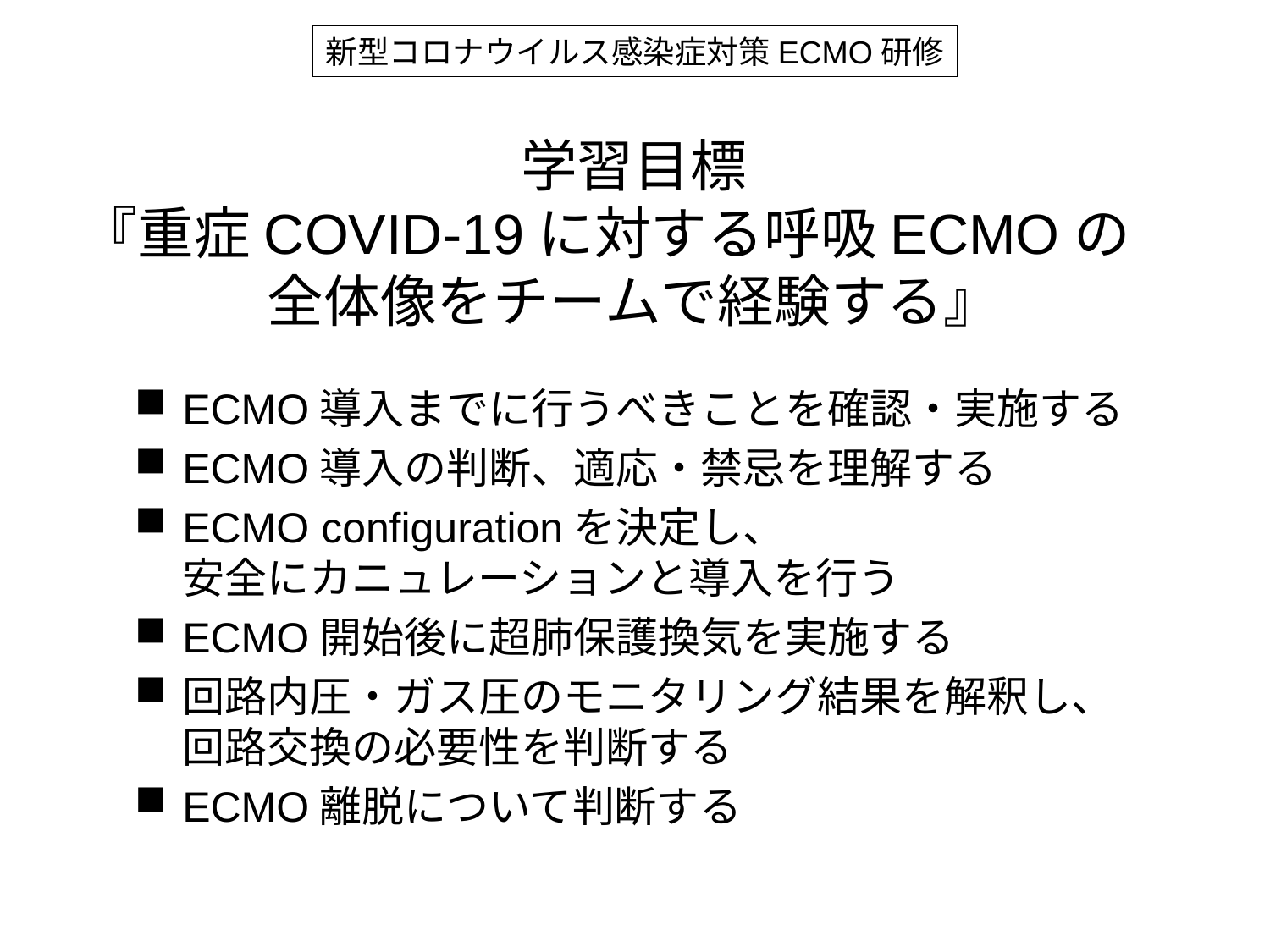

新型コロナウイルス感染症対策ECMO研修
# 学習目標 『重症COVID-19に対する呼吸ECMOの　全体像をチームで経験する』
ECMO導入までに行うべきことを確認・実施する
ECMO導入の判断、適応・禁忌を理解する
ECMO configurationを決定し、
安全にカニュレーションと導入を行う
ECMO開始後に超肺保護換気を実施する
回路内圧・ガス圧のモニタリング結果を解釈し、
回路交換の必要性を判断する
ECMO離脱について判断する